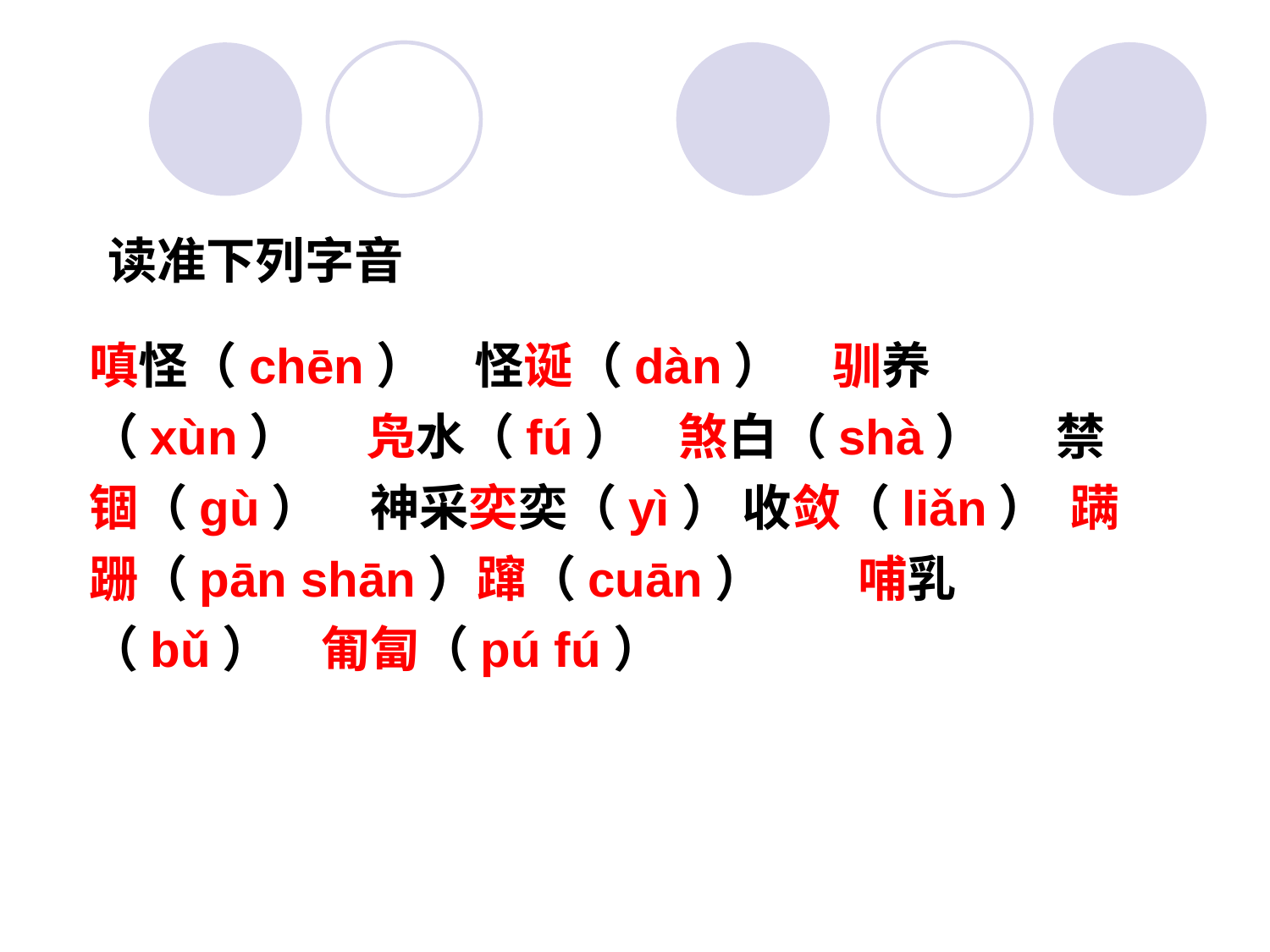

读准下列字音

嗔怪（chēn）　怪诞（dàn）　驯养（xùn）      凫水（fú）    煞白（shà）　  禁锢（gù）　神采奕奕（yì） 收敛（liǎn）  蹒跚（pān shān）蹿（cuān）　    哺乳（bǔ）　匍匐（pú fú）